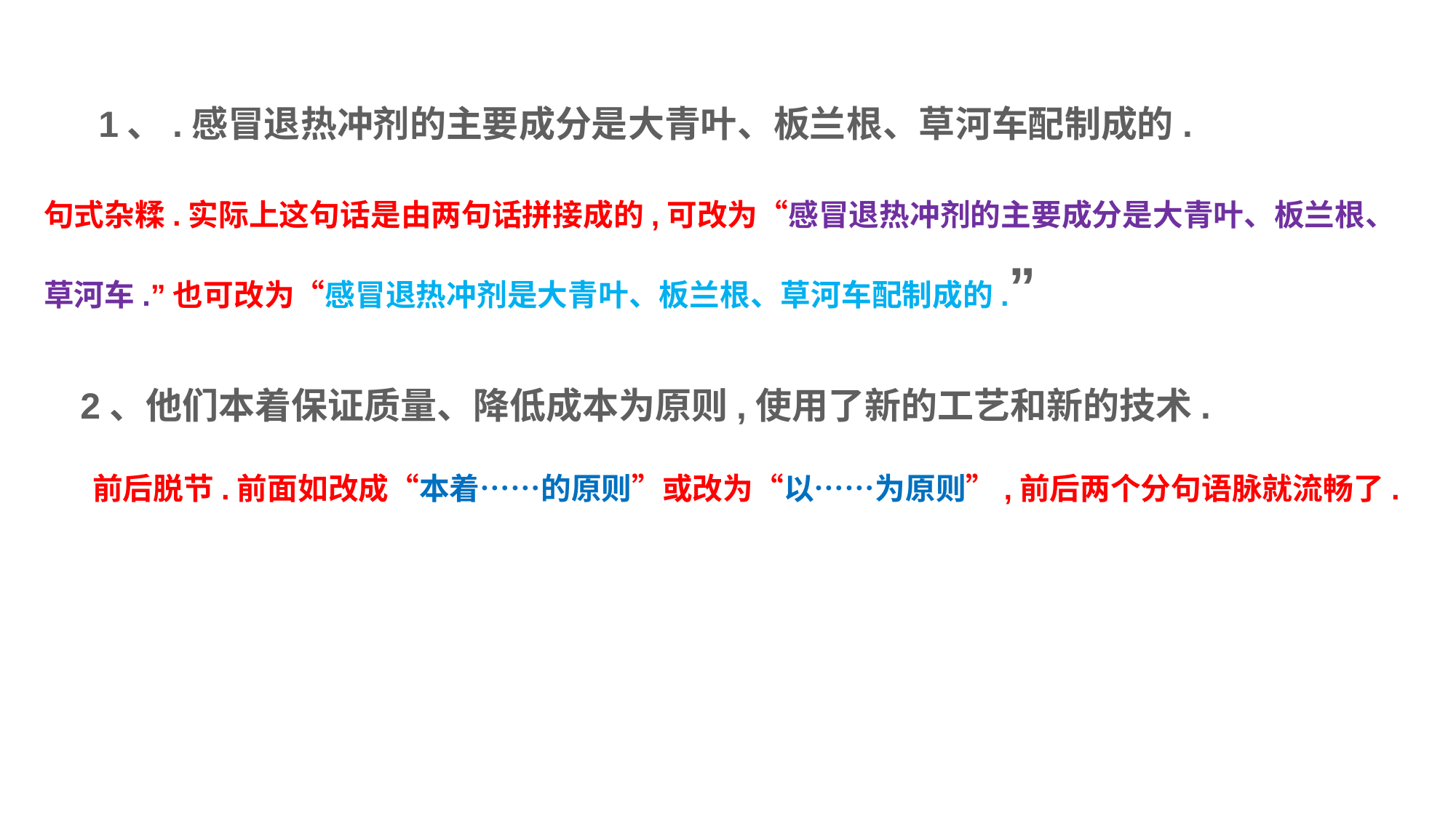

1、.感冒退热冲剂的主要成分是大青叶、板兰根、草河车配制成的.
句式杂糅.实际上这句话是由两句话拼接成的,可改为“感冒退热冲剂的主要成分是大青叶、板兰根、草河车.”也可改为“感冒退热冲剂是大青叶、板兰根、草河车配制成的.”
2、他们本着保证质量、降低成本为原则,使用了新的工艺和新的技术.
前后脱节.前面如改成“本着……的原则”或改为“以……为原则”,前后两个分句语脉就流畅了.